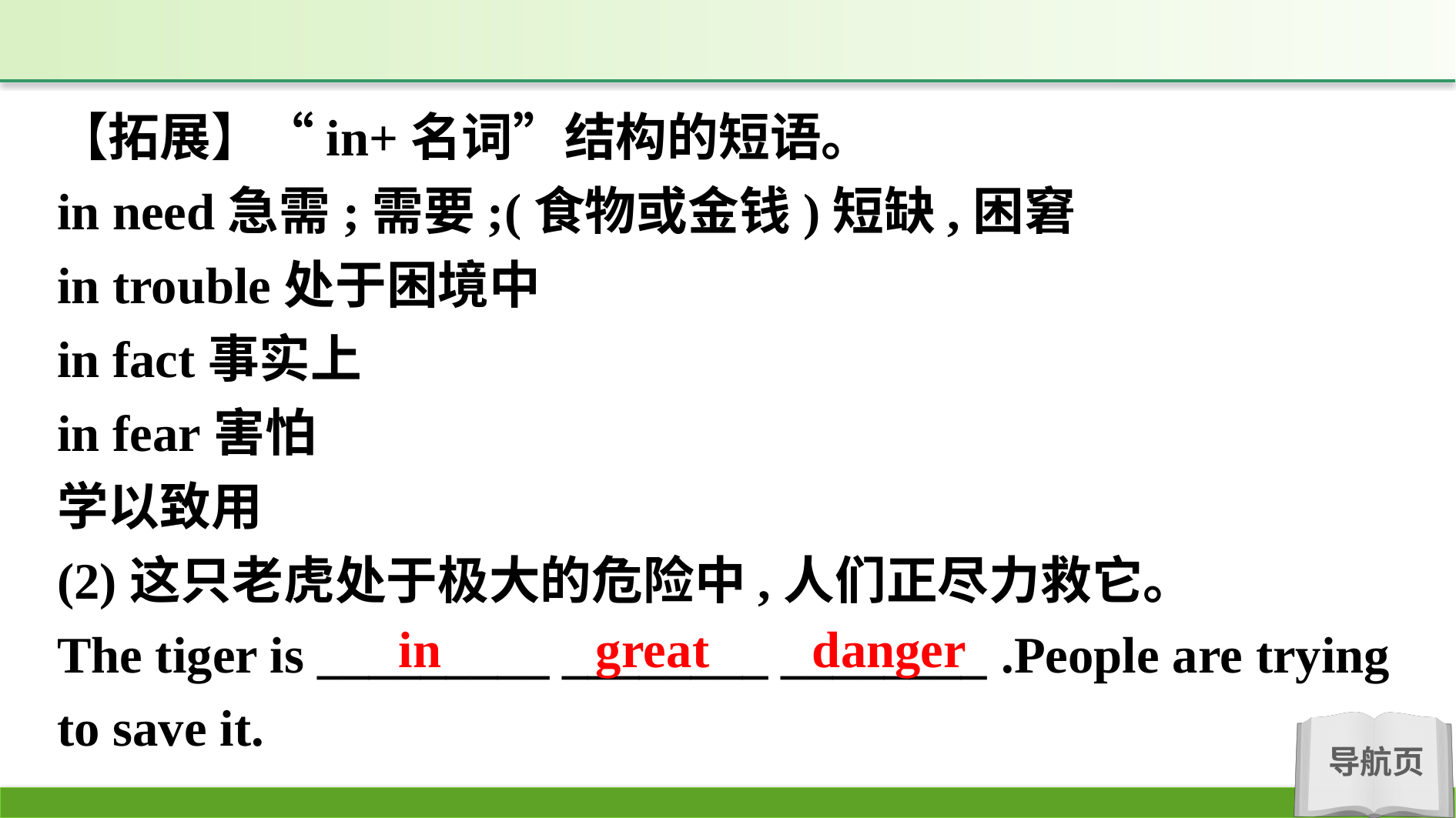

【拓展】“in+名词”结构的短语。
in need急需;需要;(食物或金钱)短缺,困窘
in trouble处于困境中
in fact事实上
in fear害怕
学以致用
(2)这只老虎处于极大的危险中,人们正尽力救它。
The tiger is _________ ________ ________ .People are trying to save it.
in            great        danger